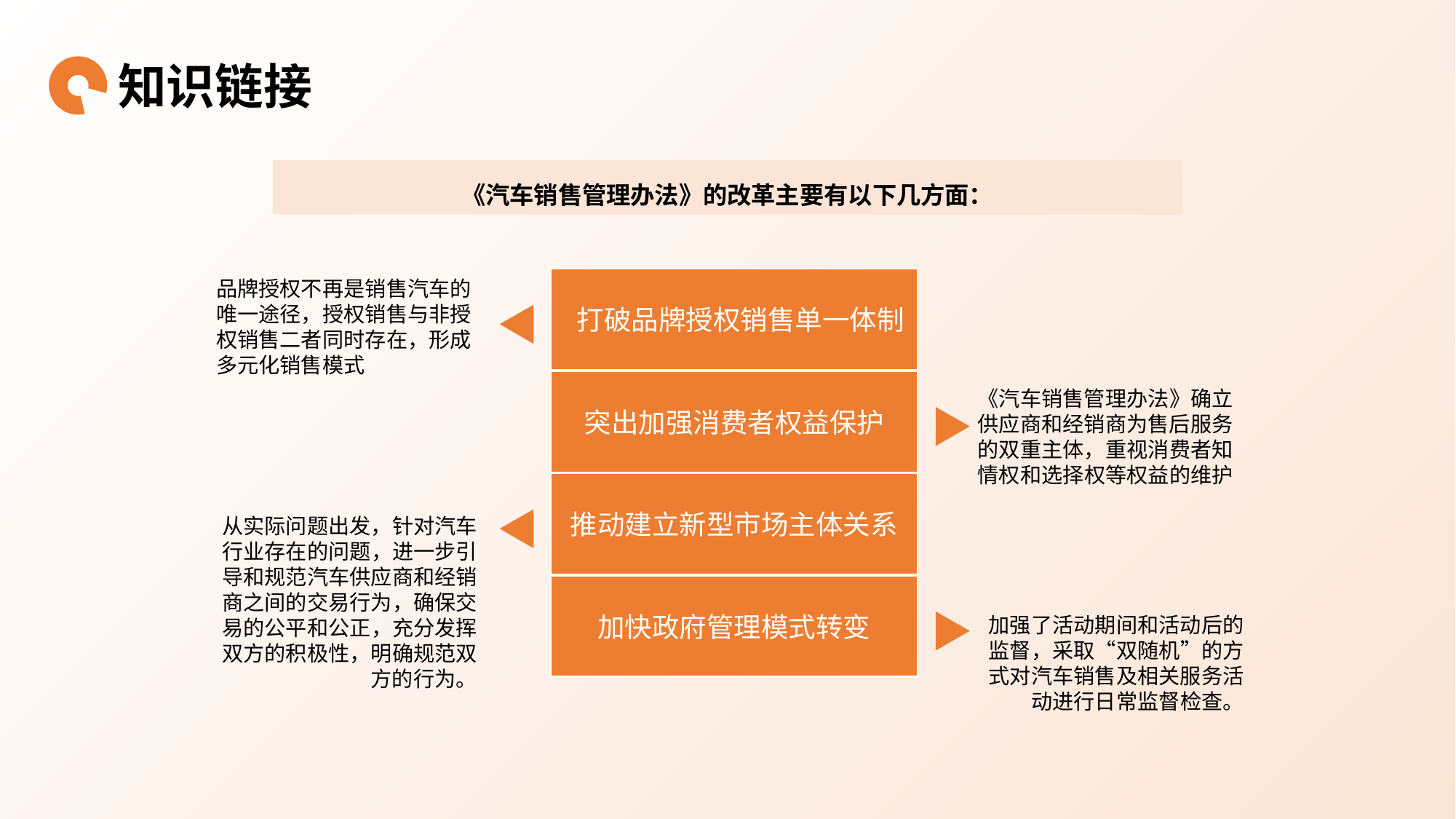

知识链接

《汽车销售管理办法》的改革主要有以下几方面：
 打破品牌授权销售单一体制
品牌授权不再是销售汽车的唯一途径，授权销售与非授权销售二者同时存在，形成多元化销售模式

突出加强消费者权益保护
《汽车销售管理办法》确立供应商和经销商为售后服务的双重主体，重视消费者知情权和选择权等权益的维护

推动建立新型市场主体关系

从实际问题出发，针对汽车行业存在的问题，进一步引导和规范汽车供应商和经销商之间的交易行为，确保交易的公平和公正，充分发挥双方的积极性，明确规范双方的行为。
加快政府管理模式转变
加强了活动期间和活动后的监督，采取“双随机”的方式对汽车销售及相关服务活动进行日常监督检查。